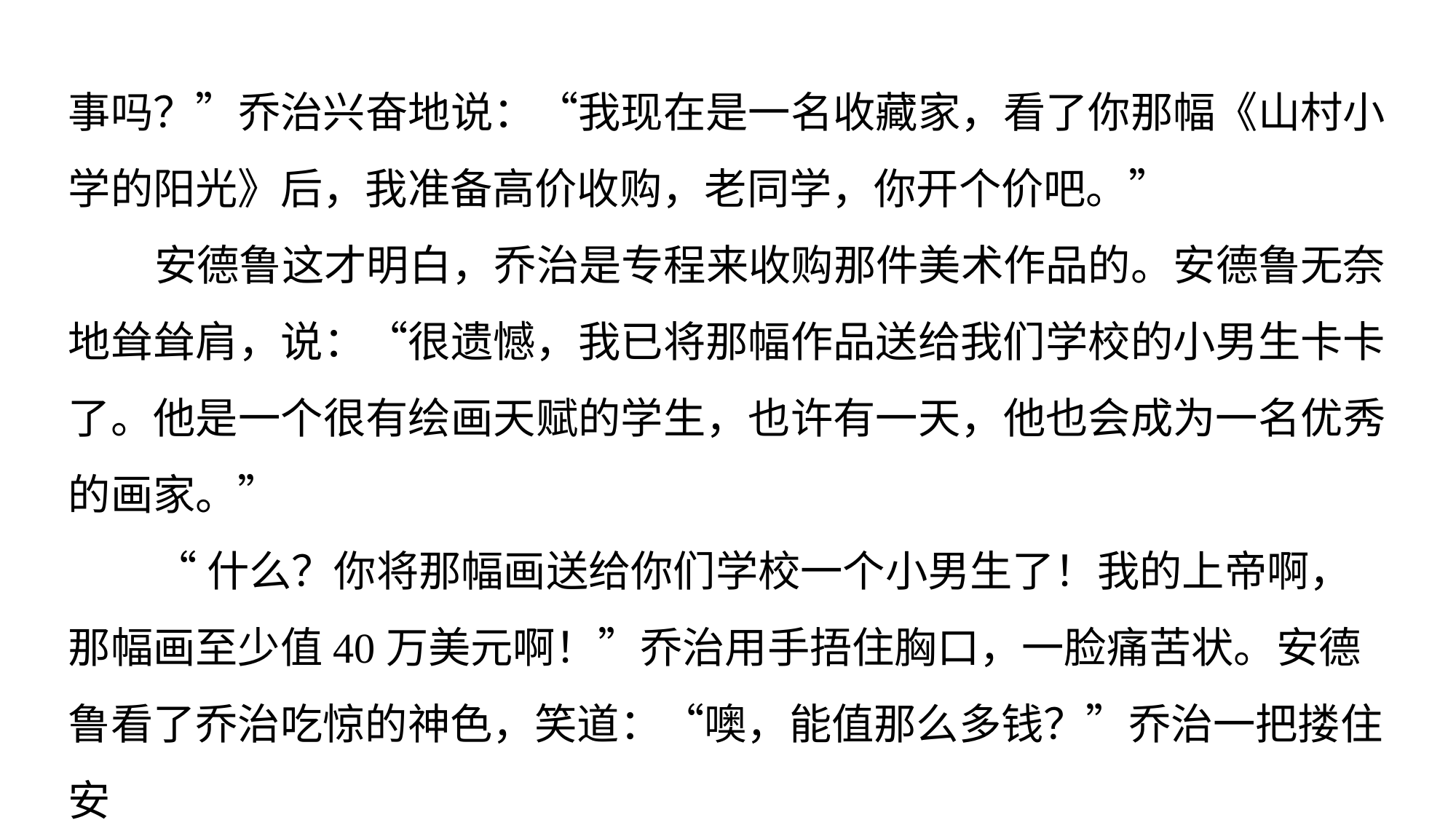

事吗？”乔治兴奋地说：“我现在是一名收藏家，看了你那幅《山村小学的阳光》后，我准备高价收购，老同学，你开个价吧。”
安德鲁这才明白，乔治是专程来收购那件美术作品的。安德鲁无奈地耸耸肩，说：“很遗憾，我已将那幅作品送给我们学校的小男生卡卡了。他是一个很有绘画天赋的学生，也许有一天，他也会成为一名优秀的画家。”
“什么？你将那幅画送给你们学校一个小男生了！我的上帝啊，那幅画至少值40万美元啊！”乔治用手捂住胸口，一脸痛苦状。安德鲁看了乔治吃惊的神色，笑道：“噢，能值那么多钱？”乔治一把搂住安